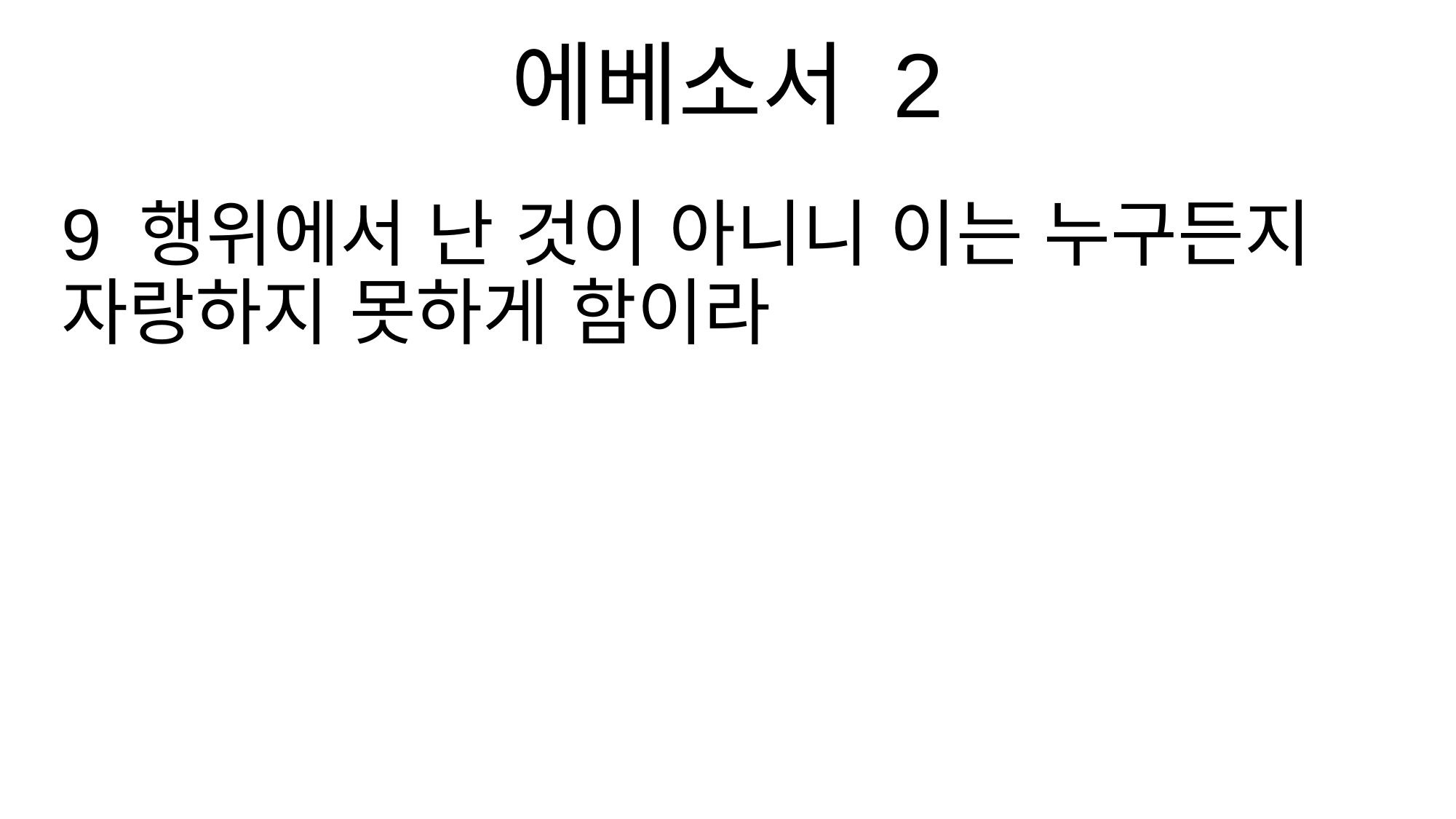

에베소서 2
9 행위에서 난 것이 아니니 이는 누구든지 자랑하지 못하게 함이라